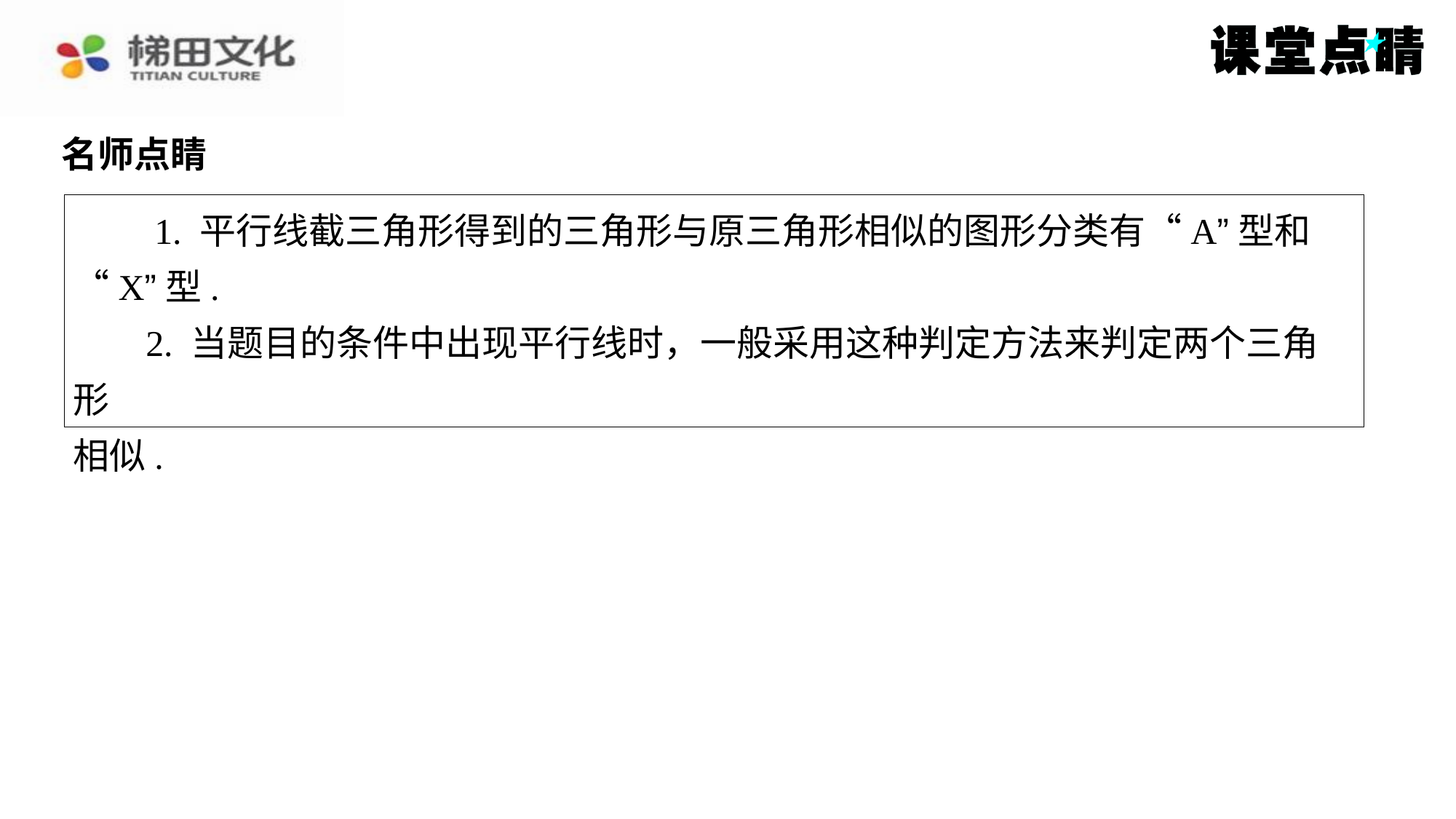

名师点睛
　　1. 平行线截三角形得到的三角形与原三角形相似的图形分类有“A”型和
“X”型.
2. 当题目的条件中出现平行线时，一般采用这种判定方法来判定两个三角形
相似.